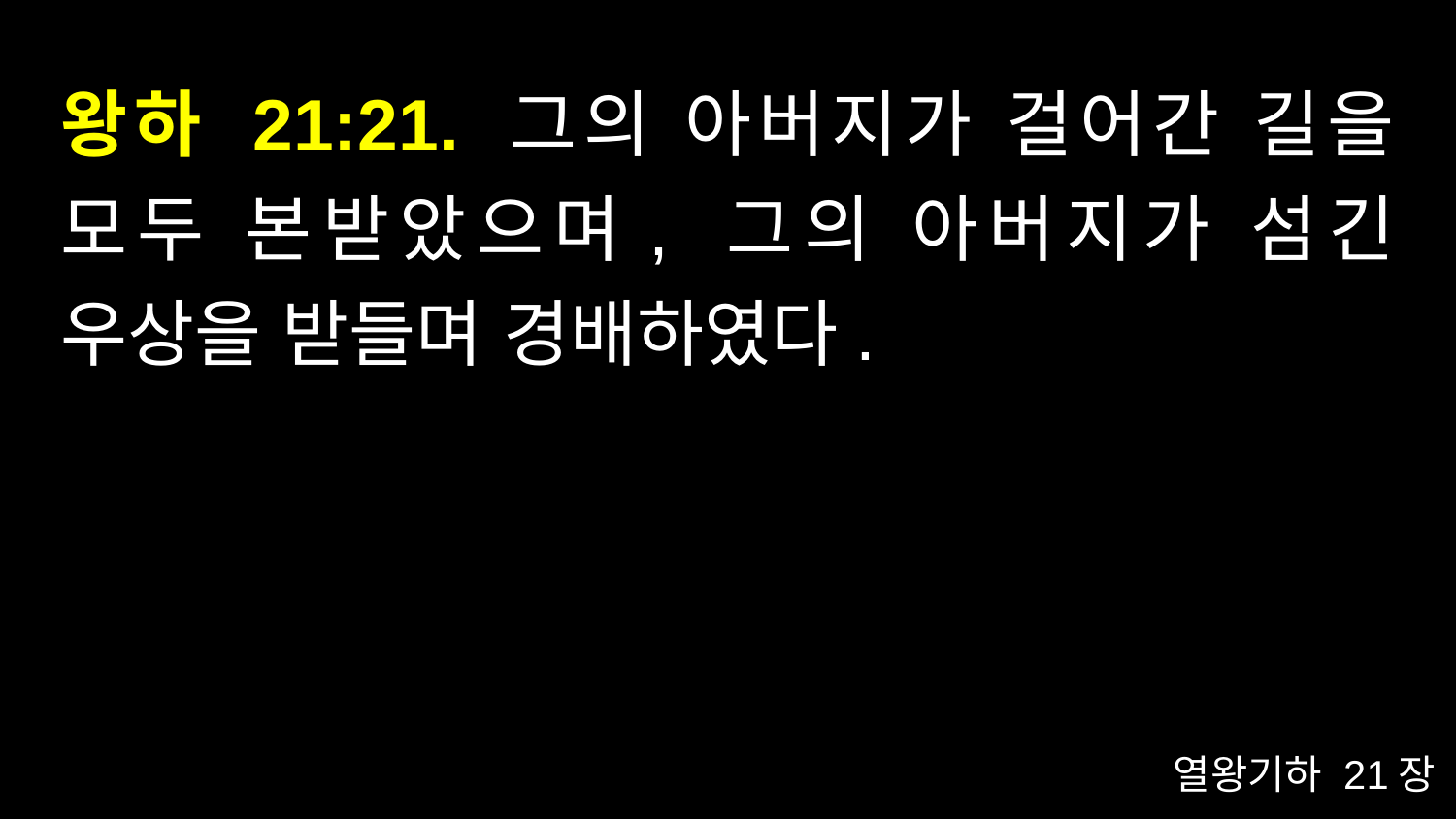

# 왕하 21:21. 그의 아버지가 걸어간 길을 모두 본받았으며, 그의 아버지가 섬긴 우상을 받들며 경배하였다.
열왕기하 21장